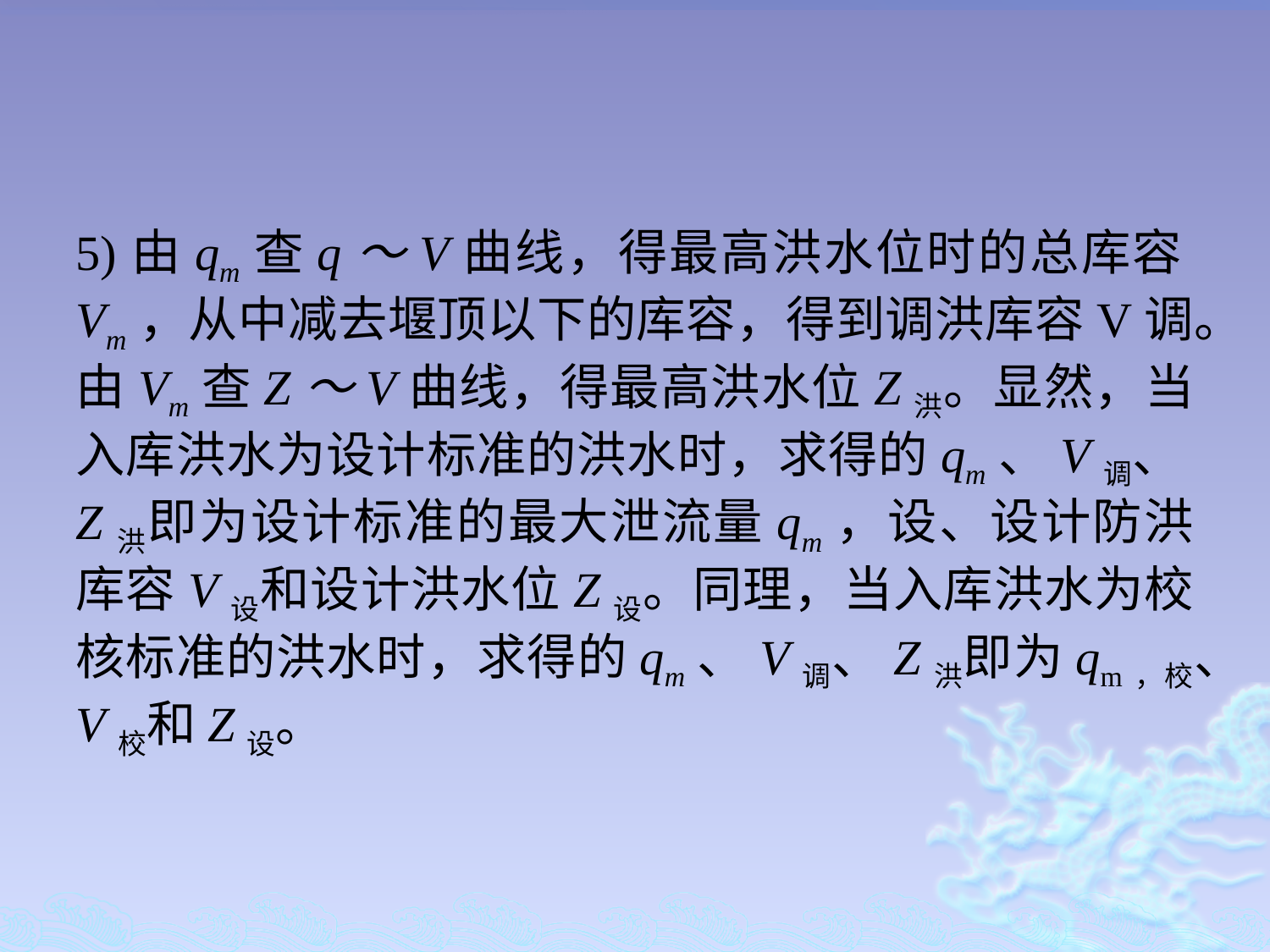

5)由qm查q～V曲线，得最高洪水位时的总库容Vm，从中减去堰顶以下的库容，得到调洪库容V调。由Vm查Z～V曲线，得最高洪水位Z洪。显然，当入库洪水为设计标准的洪水时，求得的qm、V调、Z洪即为设计标准的最大泄流量qm，设、设计防洪库容V设和设计洪水位Z设。同理，当入库洪水为校核标准的洪水时，求得的qm、V调、Z洪即为qm，校、V校和Z设。